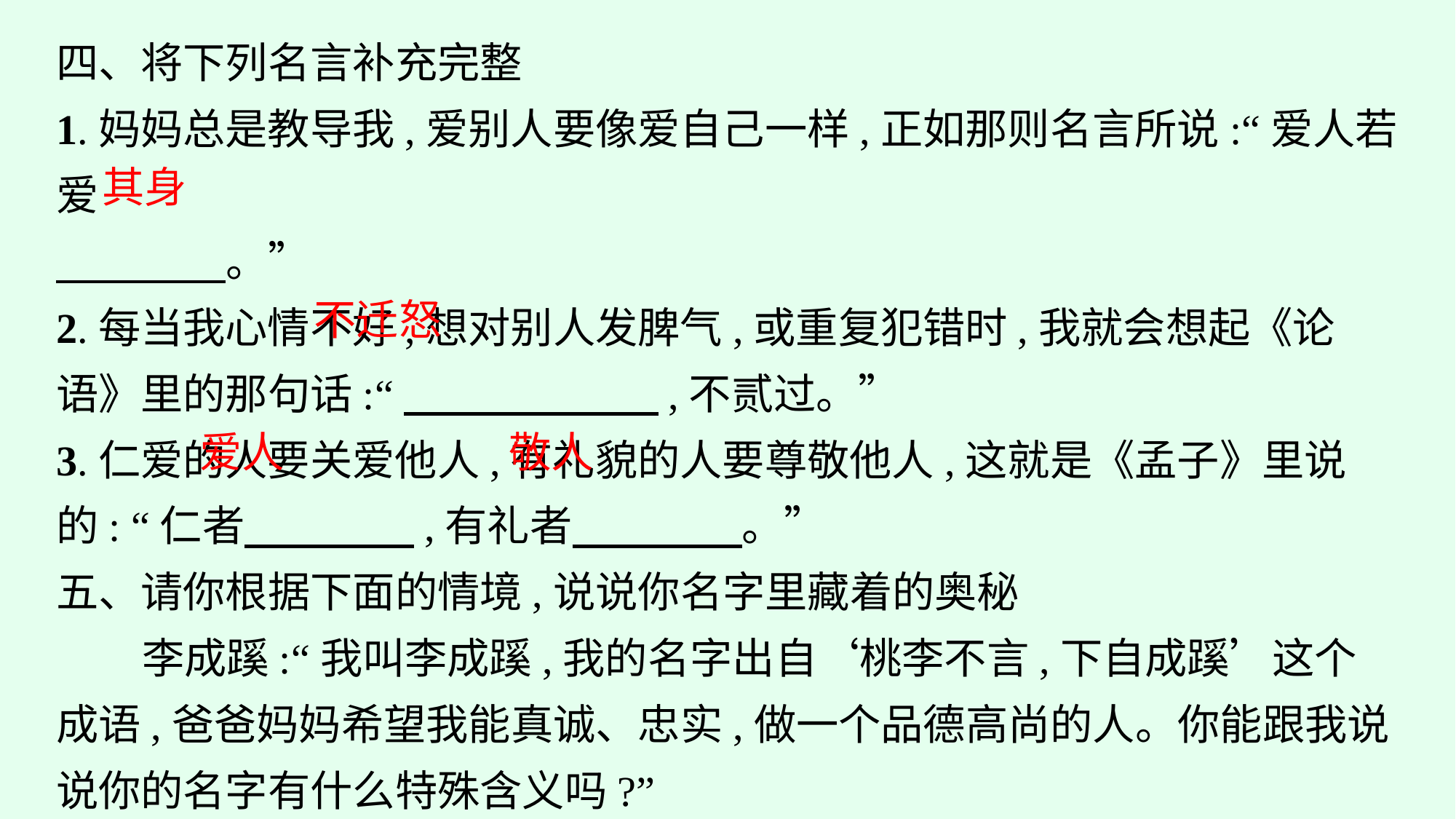

四、将下列名言补充完整
1.妈妈总是教导我,爱别人要像爱自己一样,正如那则名言所说:“爱人若爱
　　　　。”
2.每当我心情不好,想对别人发脾气,或重复犯错时,我就会想起《论语》里的那句话:“　　　　　　,不贰过。”
3.仁爱的人要关爱他人,有礼貌的人要尊敬他人,这就是《孟子》里说的: “仁者　　　　,有礼者　　　　。”
五、请你根据下面的情境,说说你名字里藏着的奥秘
李成蹊:“我叫李成蹊,我的名字出自‘桃李不言,下自成蹊’这个成语,爸爸妈妈希望我能真诚、忠实,做一个品德高尚的人。你能跟我说说你的名字有什么特殊含义吗?”
其身
不迁怒
爱人
敬人